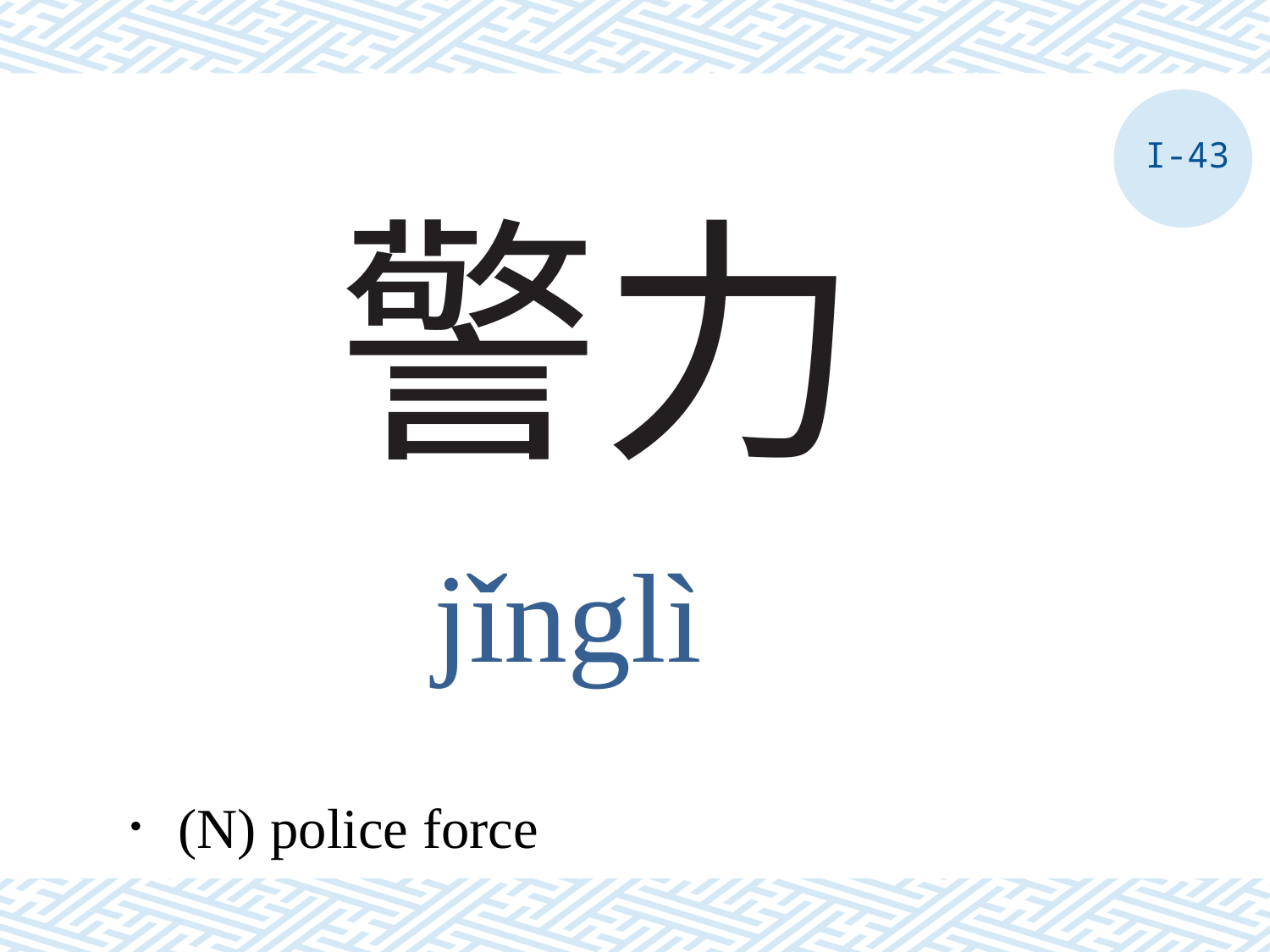

I-43

# 警力
jǐnglì
．(N) police force